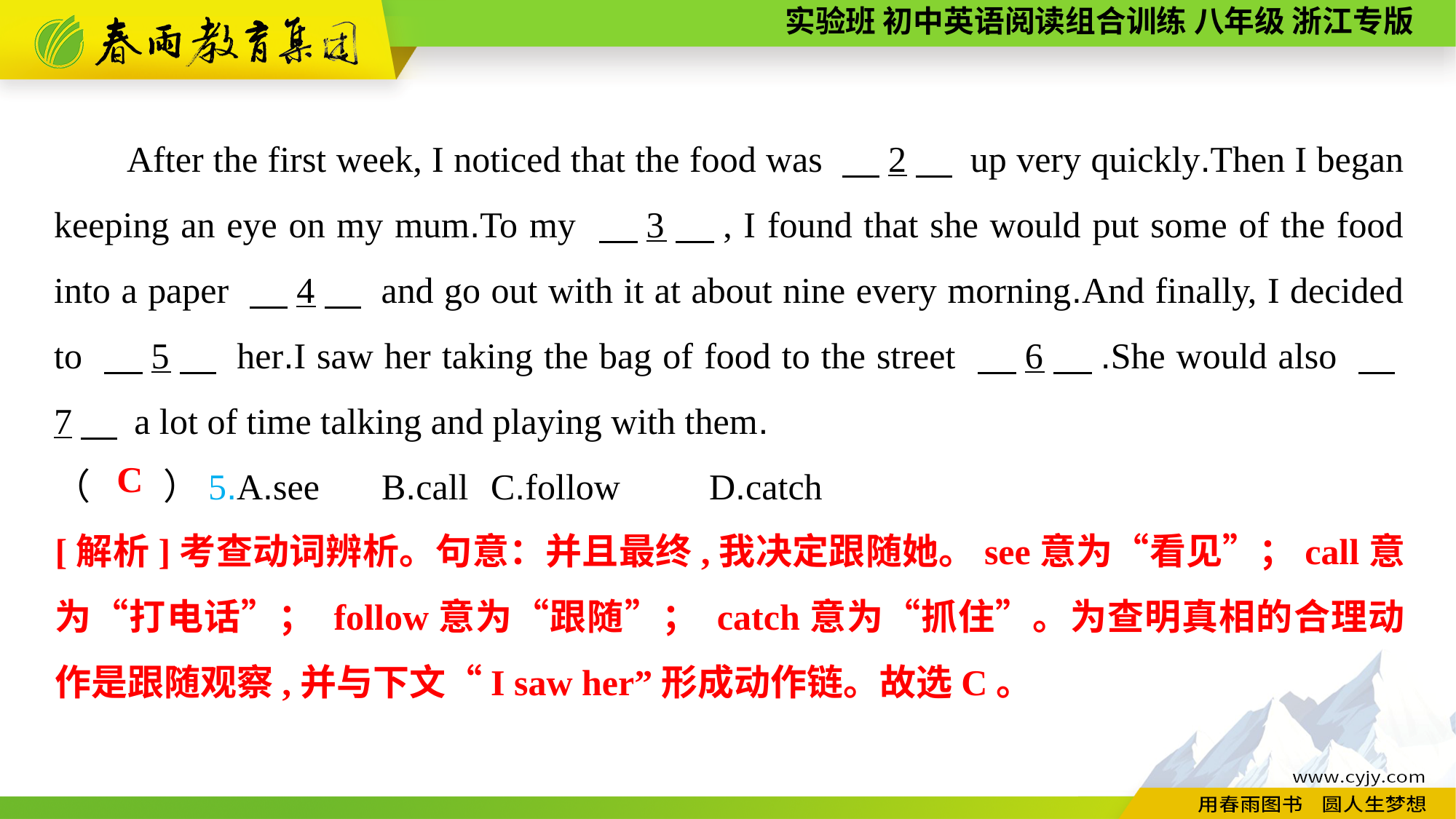

After the first week, I noticed that the food was 　2　 up very quickly.Then I began keeping an eye on my mum.To my 　3　, I found that she would put some of the food into a paper 　4　 and go out with it at about nine every morning.And finally, I decided to 　5　 her.I saw her taking the bag of food to the street 　6　.She would also 　7　 a lot of time talking and playing with them.
（　　）5.A.see	B.call	C.follow	D.catch
C
[解析]考查动词辨析。句意：并且最终,我决定跟随她。see意为“看见”；call意为“打电话”； follow意为“跟随”； catch意为“抓住”。为查明真相的合理动作是跟随观察,并与下文“I saw her”形成动作链。故选C。